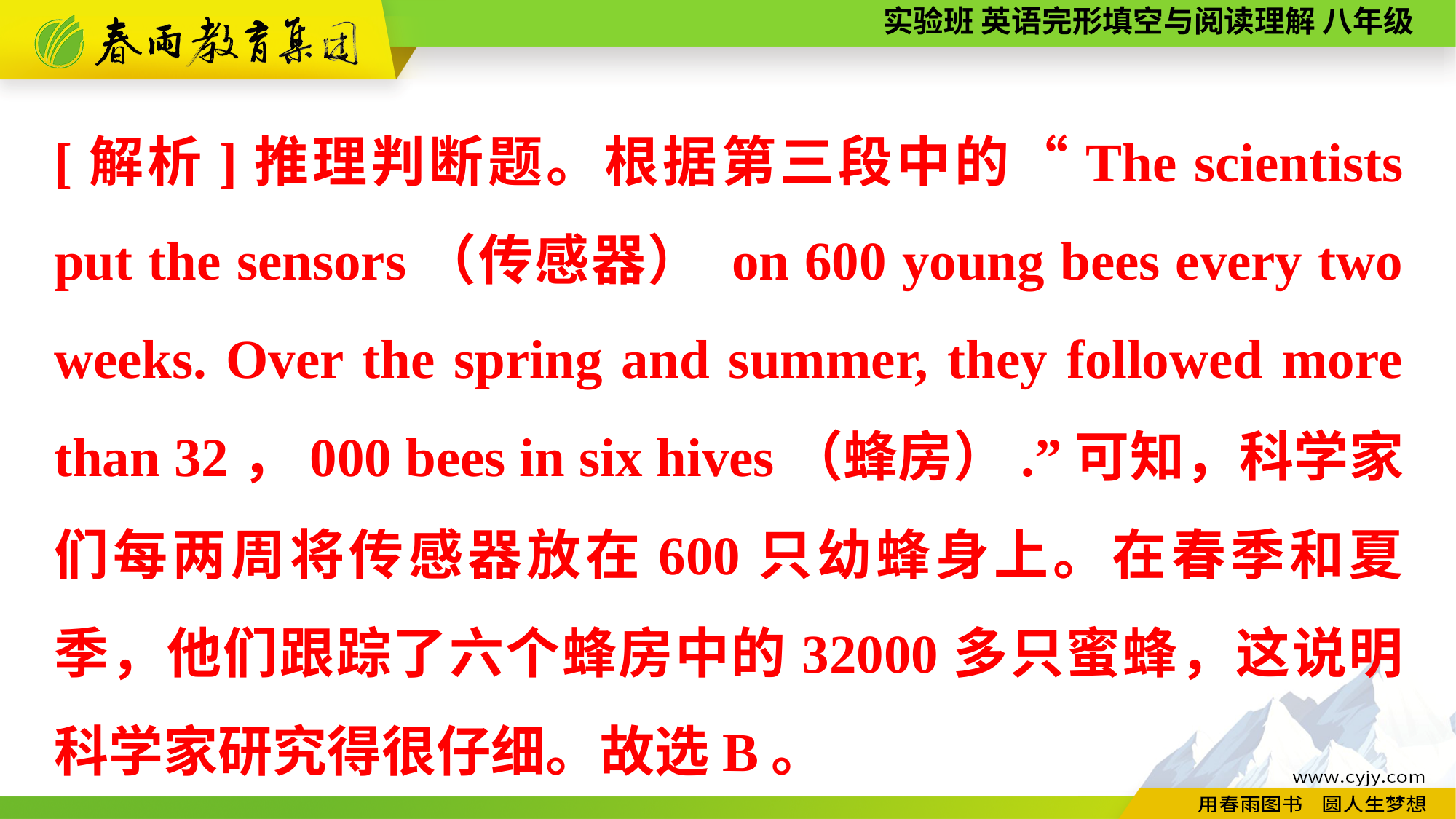

[解析]推理判断题。根据第三段中的“The scientists put the sensors（传感器） on 600 young bees every two weeks. Over the spring and summer, they followed more than 32，000 bees in six hives（蜂房）.”可知，科学家们每两周将传感器放在600只幼蜂身上。在春季和夏季，他们跟踪了六个蜂房中的32000多只蜜蜂，这说明科学家研究得很仔细。故选B。